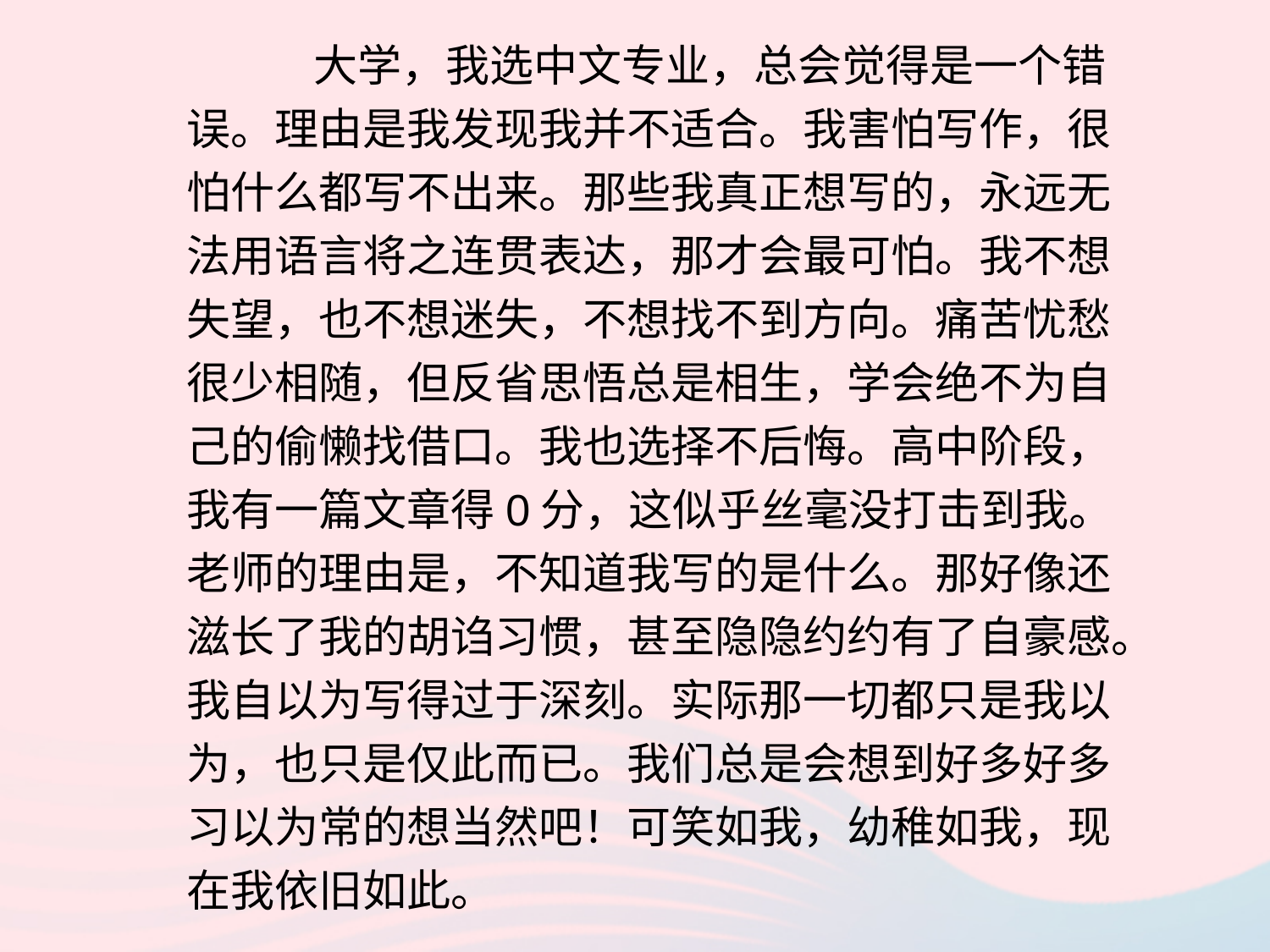

大学，我选中文专业，总会觉得是一个错误。理由是我发现我并不适合。我害怕写作，很怕什么都写不出来。那些我真正想写的，永远无法用语言将之连贯表达，那才会最可怕。我不想失望，也不想迷失，不想找不到方向。痛苦忧愁很少相随，但反省思悟总是相生，学会绝不为自己的偷懒找借口。我也选择不后悔。高中阶段，我有一篇文章得0分，这似乎丝毫没打击到我。老师的理由是，不知道我写的是什么。那好像还滋长了我的胡诌习惯，甚至隐隐约约有了自豪感。我自以为写得过于深刻。实际那一切都只是我以为，也只是仅此而已。我们总是会想到好多好多习以为常的想当然吧！可笑如我，幼稚如我，现在我依旧如此。